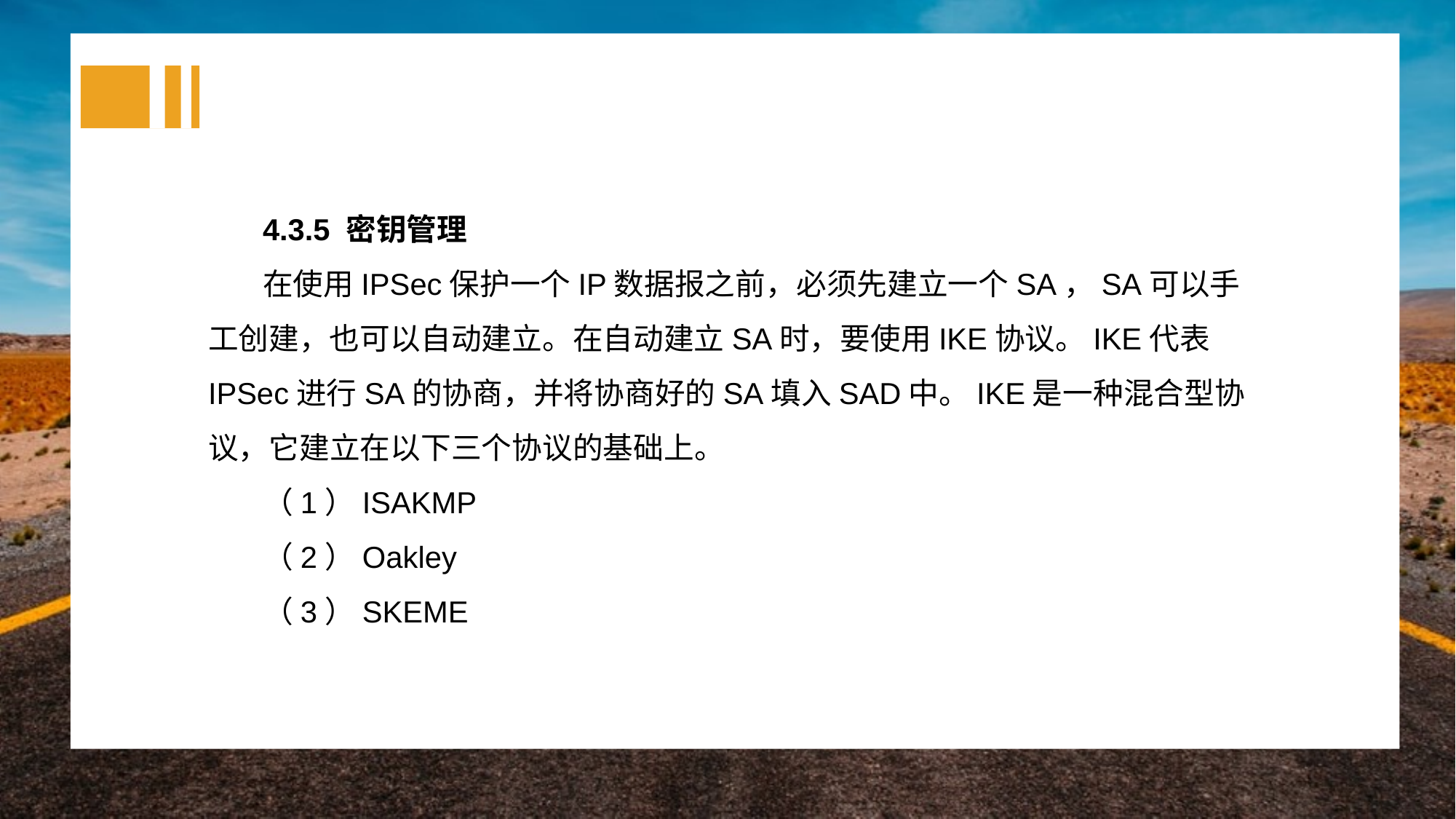

4.3.5 密钥管理
在使用IPSec保护一个IP数据报之前，必须先建立一个SA，SA可以手工创建，也可以自动建立。在自动建立SA时，要使用IKE协议。IKE代表IPSec进行SA的协商，并将协商好的SA填入SAD中。IKE是一种混合型协议，它建立在以下三个协议的基础上。
（1）ISAKMP
（2）Oakley
（3）SKEME